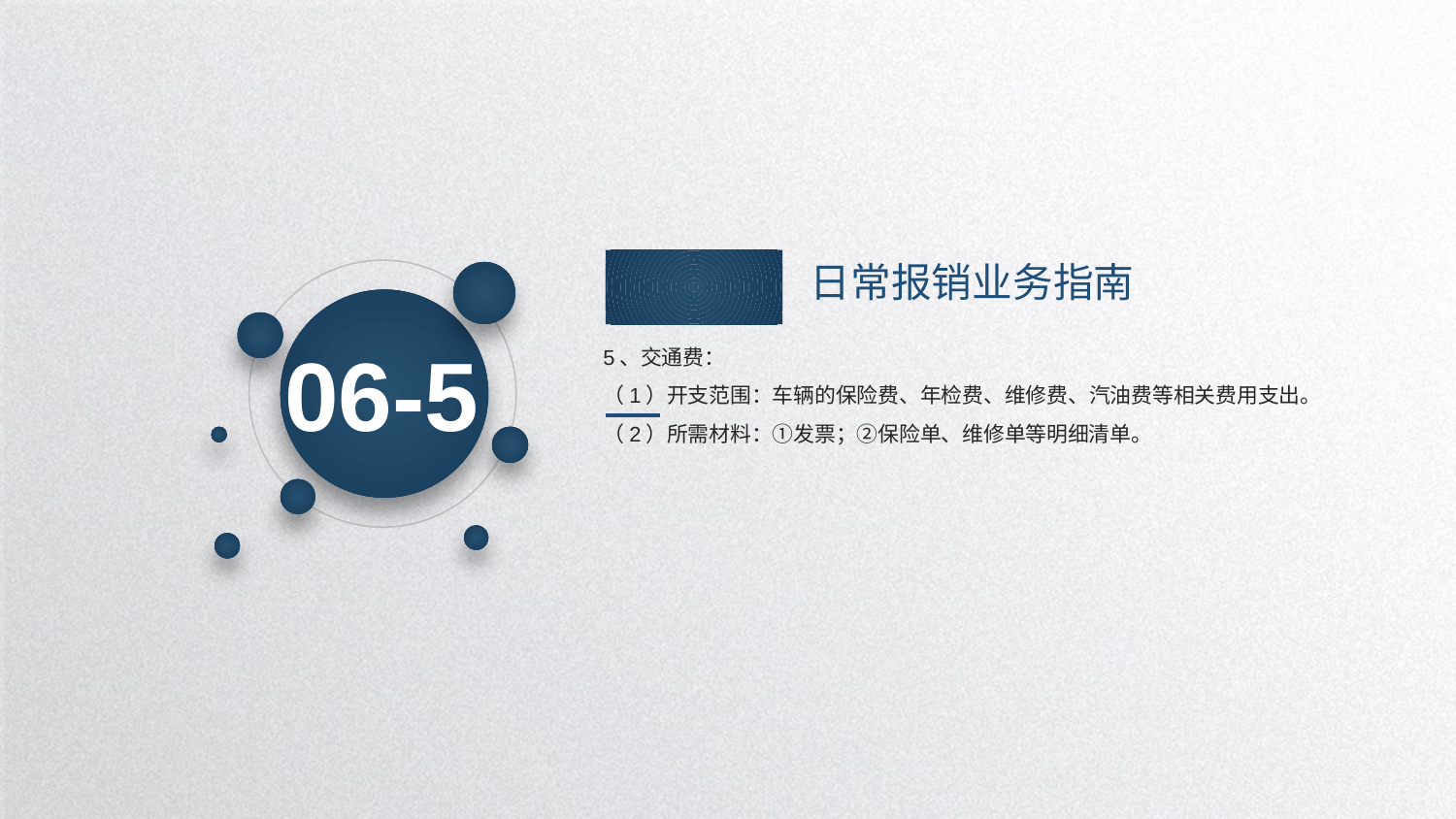

日常报销业务指南

06-5

5、交通费：
（1）开支范围：车辆的保险费、年检费、维修费、汽油费等相关费用支出。
（2）所需材料：①发票；②保险单、维修单等明细清单。